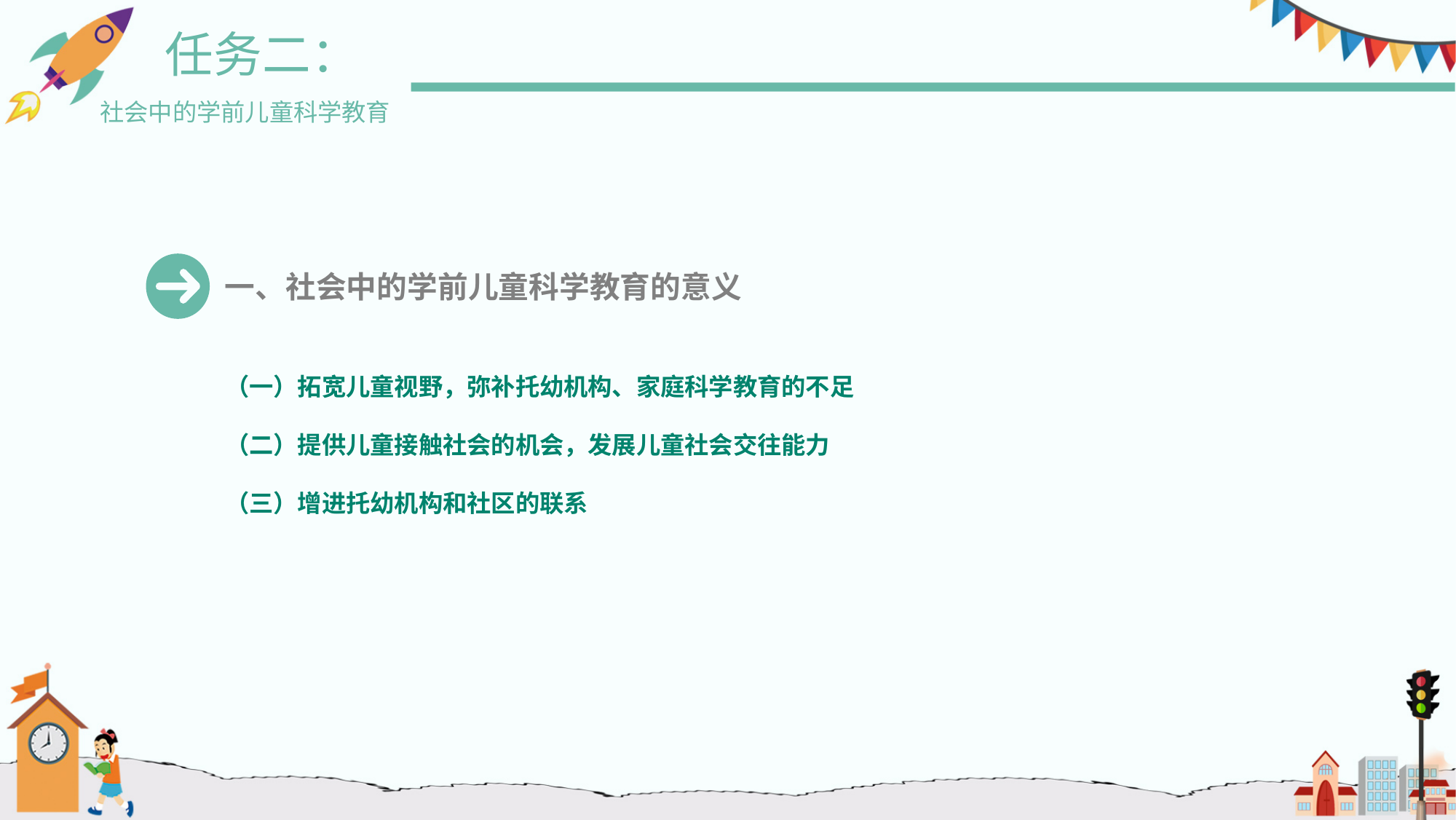

任务二：

社会中的学前儿童科学教育

一、社会中的学前儿童科学教育的意义
（一）拓宽儿童视野，弥补托幼机构、家庭科学教育的不足
（二）提供儿童接触社会的机会，发展儿童社会交往能力
（三）增进托幼机构和社区的联系